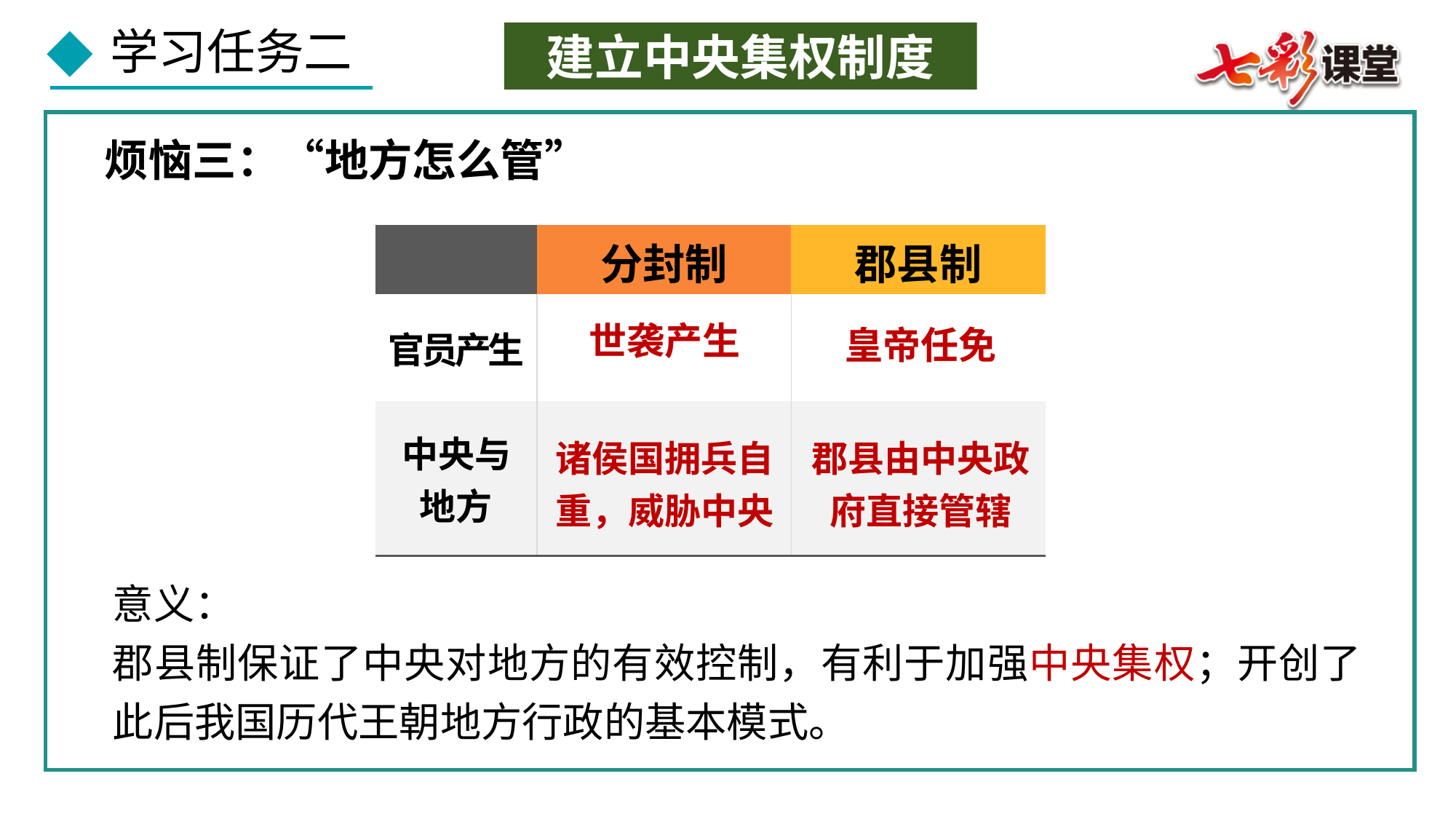

建立中央集权制度
烦恼三：“地方怎么管”
|  | 分封制 | 郡县制 |
| --- | --- | --- |
| 官员产生 |  |  |
| 中央与地方 |  |  |
世袭产生
皇帝任免
郡县由中央政府直接管辖
诸侯国拥兵自重，威胁中央
意义：
郡县制保证了中央对地方的有效控制，有利于加强中央集权；开创了此后我国历代王朝地方行政的基本模式。